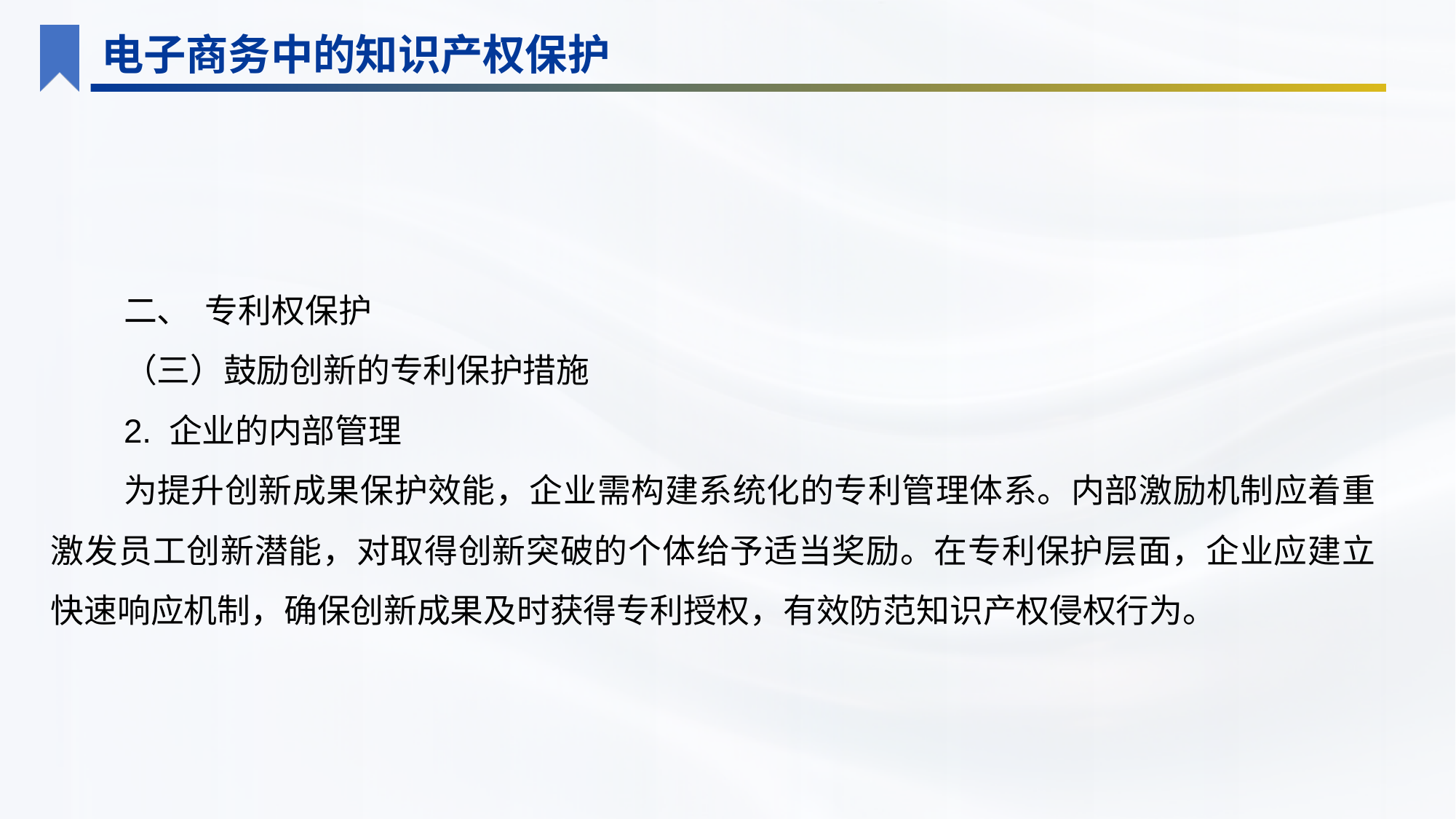

电子商务中的知识产权保护
二、  专利权保护
（三）鼓励创新的专利保护措施
2. 企业的内部管理
为提升创新成果保护效能，企业需构建系统化的专利管理体系。内部激励机制应着重激发员工创新潜能，对取得创新突破的个体给予适当奖励。在专利保护层面，企业应建立快速响应机制，确保创新成果及时获得专利授权，有效防范知识产权侵权行为。